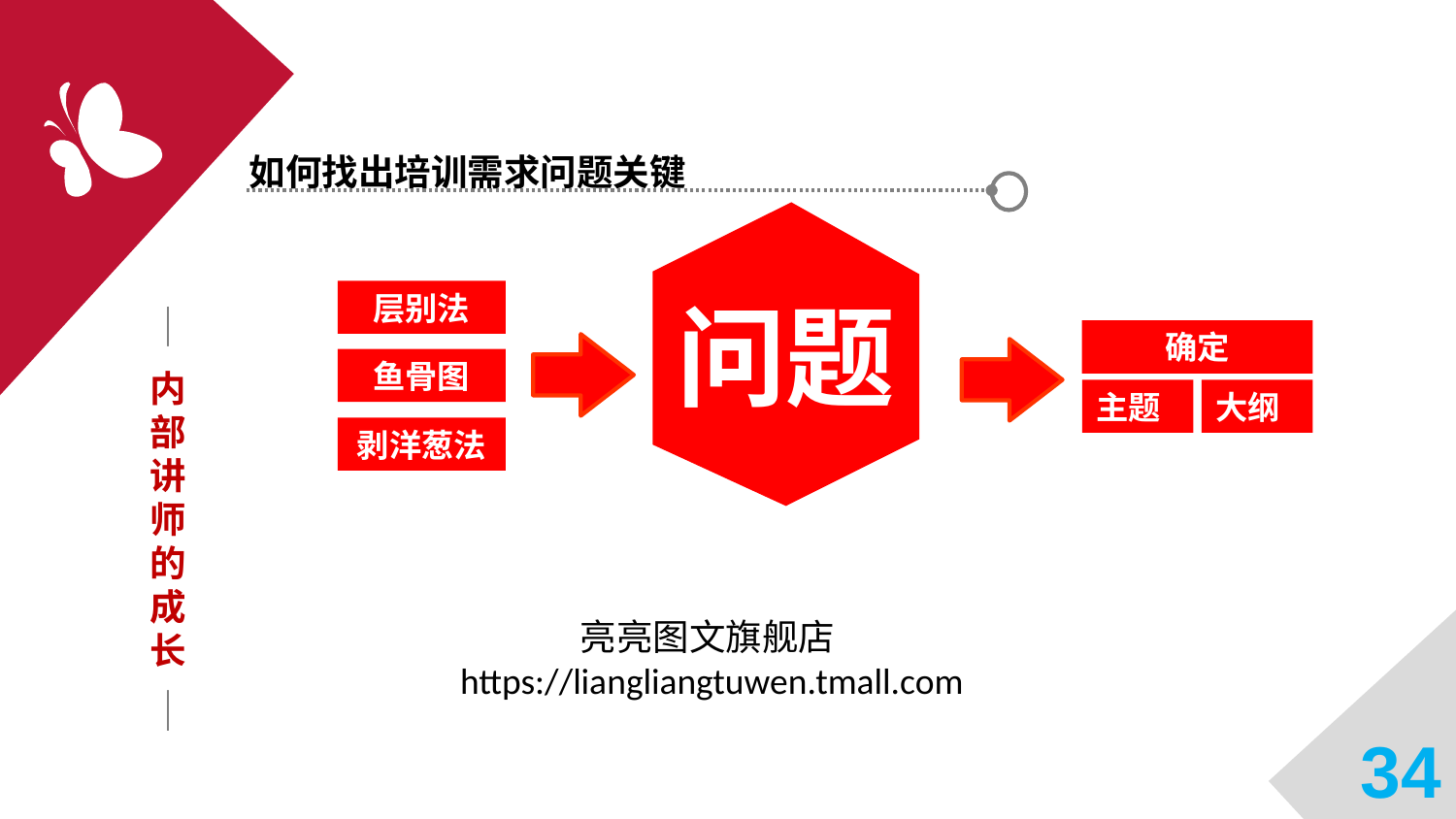

如何找出培训需求问题关键

问题
层别法
确定

内部讲师的成长
鱼骨图
主题
大纲
剥洋葱法

亮亮图文旗舰店  https://liangliangtuwen.tmall.com

34